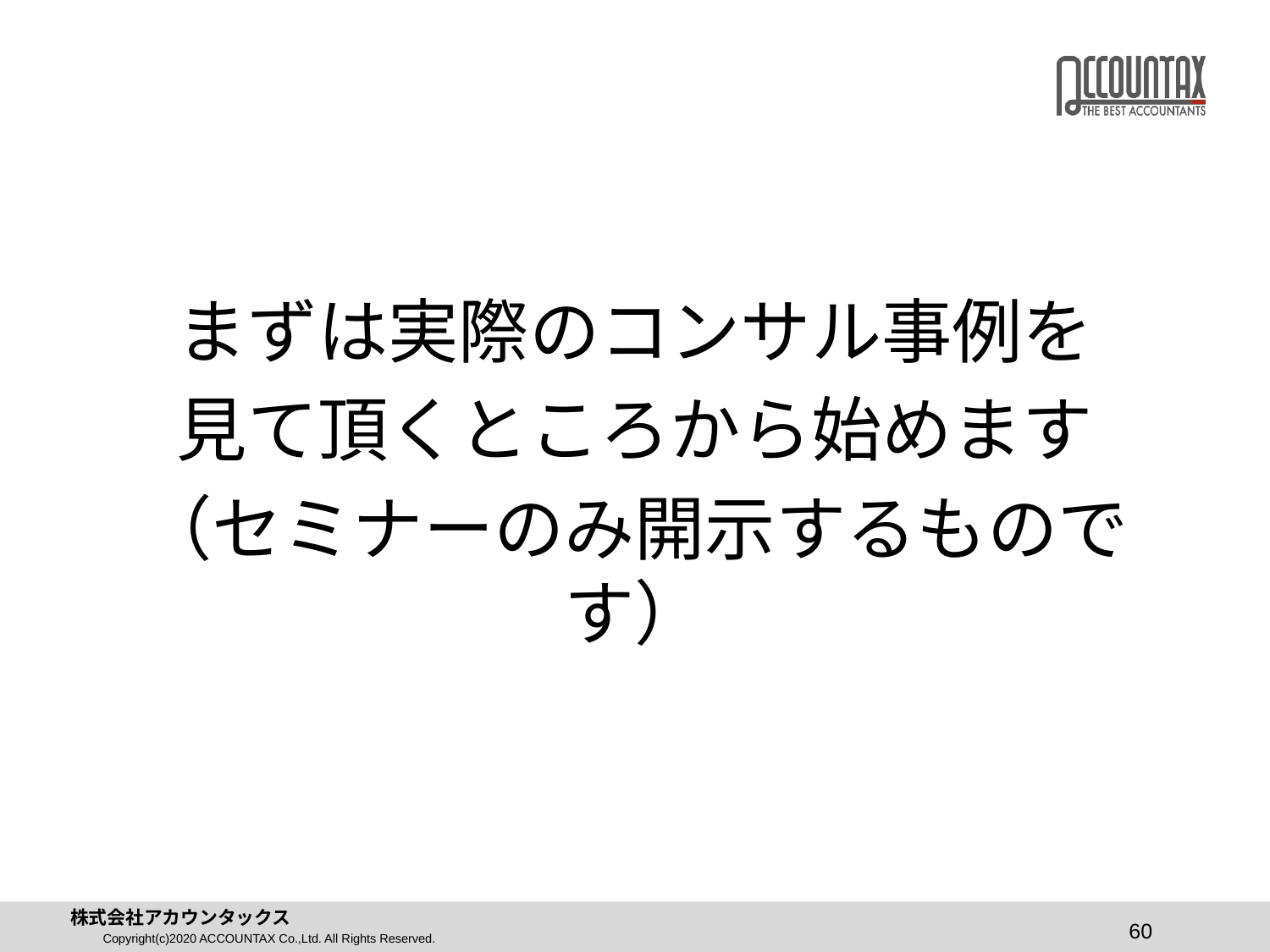

まずは実際のコンサル事例を
見て頂くところから始めます
（セミナーのみ開示するものです）
60